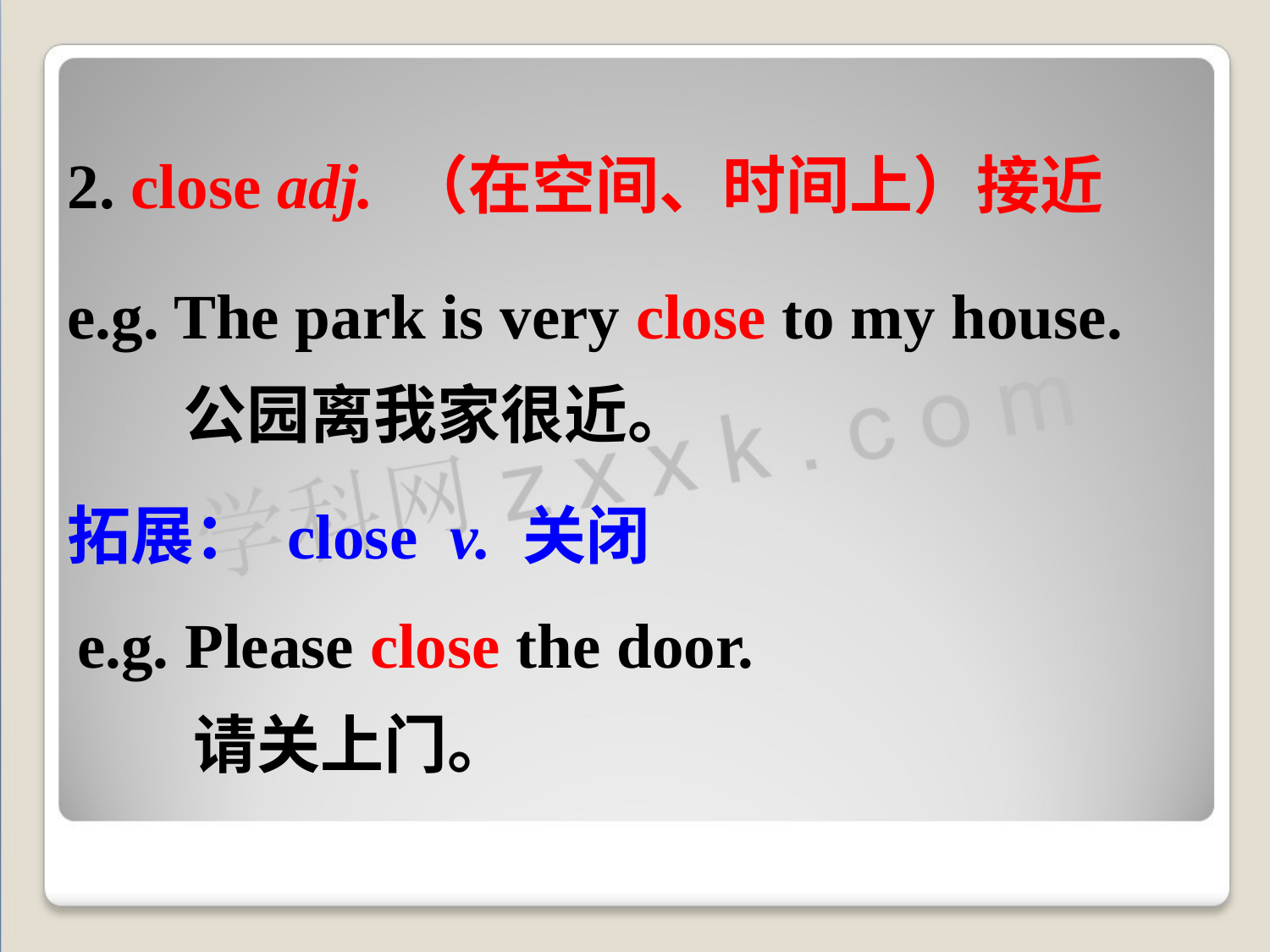

2. close adj. （在空间、时间上）接近
e.g. The park is very close to my house.
       公园离我家很近。
拓展： close  v. 关闭
e.g. Please close the door.
       请关上门。